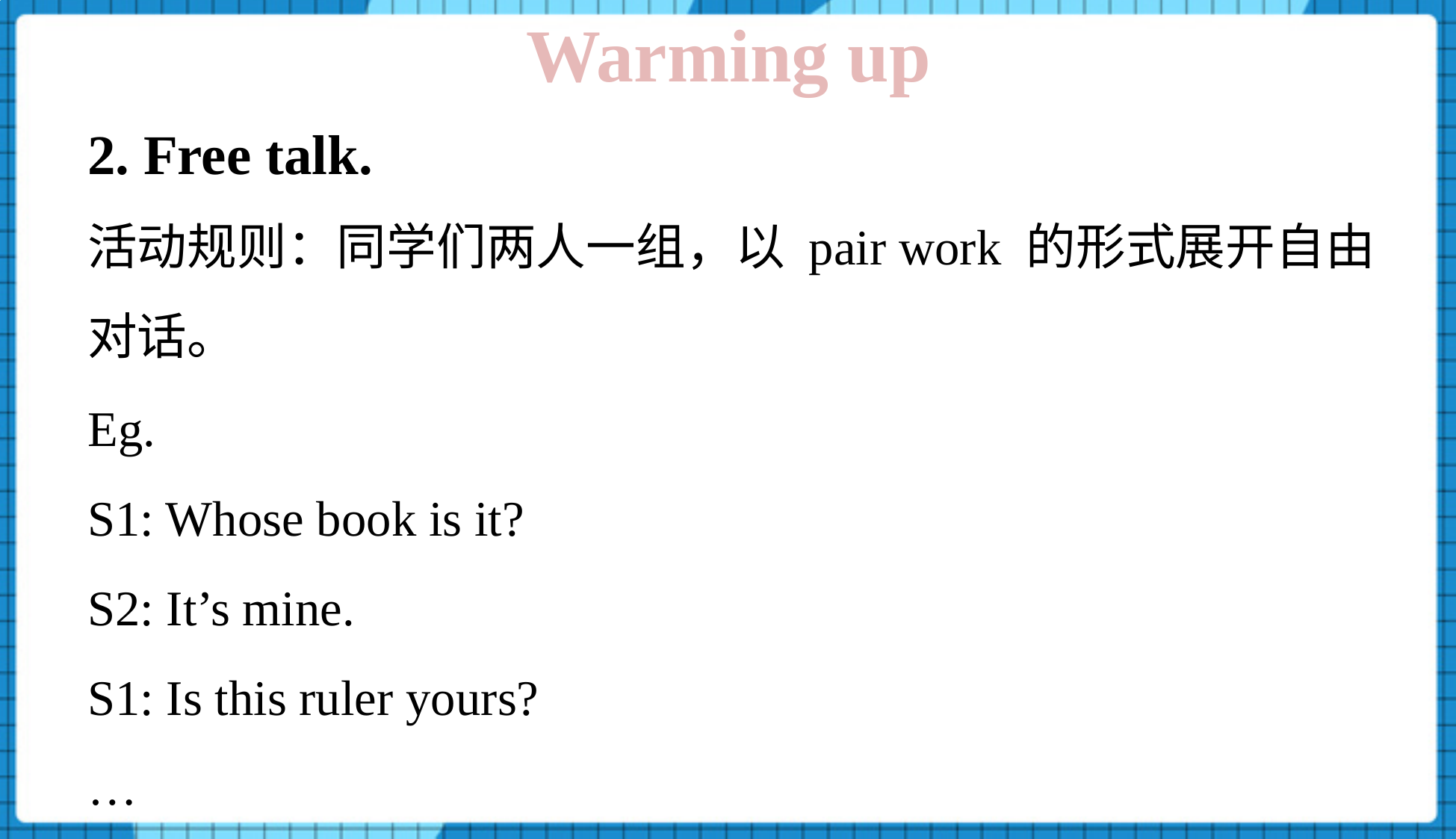

Warming up
2. Free talk.
活动规则：同学们两人一组，以 pair work 的形式展开自由对话。
Eg.
S1: Whose book is it?
S2: It’s mine.
S1: Is this ruler yours?
…